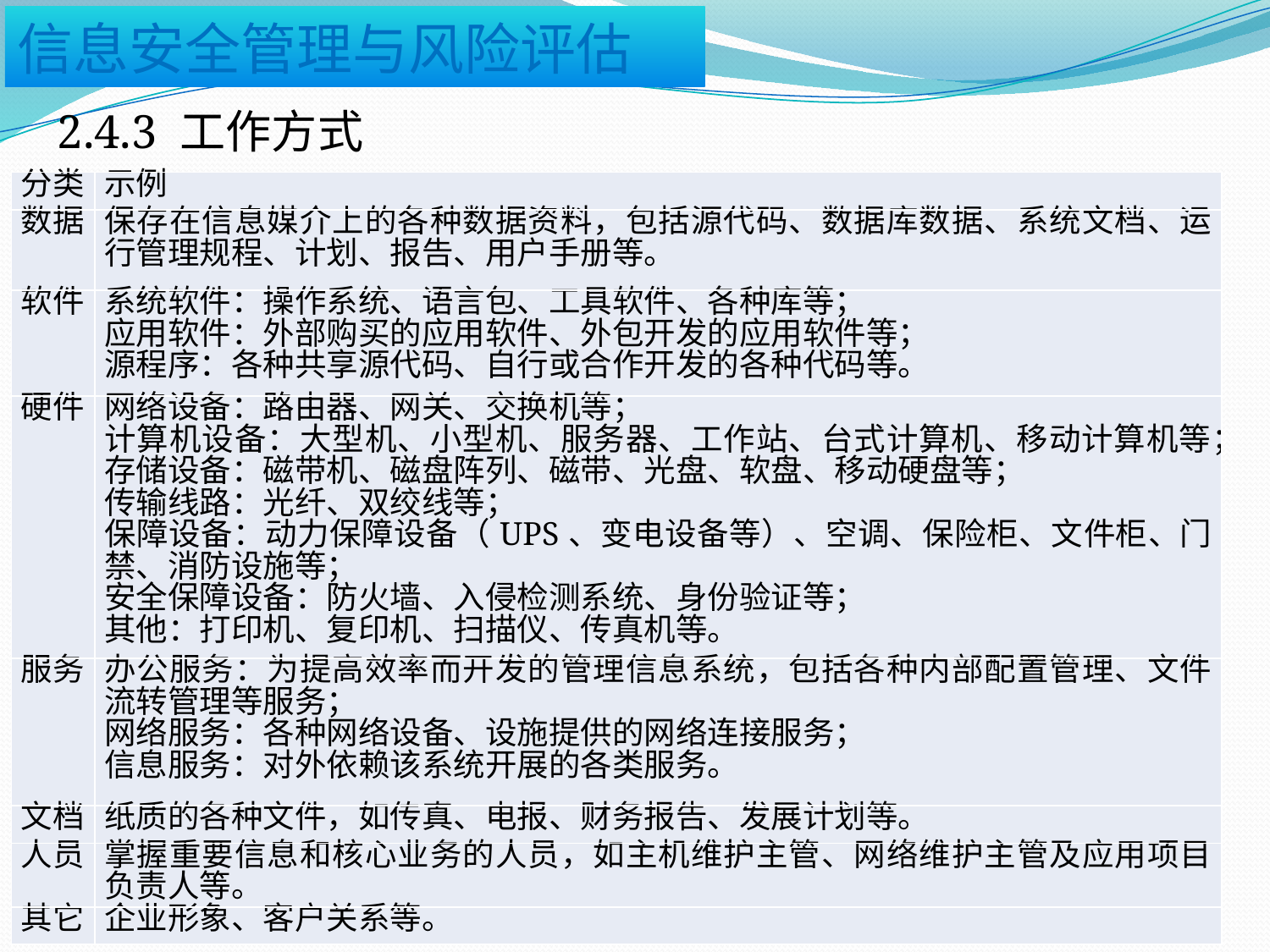

2.4.3 工作方式
| 分类 | 示例 |
| --- | --- |
| 数据 | 保存在信息媒介上的各种数据资料，包括源代码、数据库数据、系统文档、运行管理规程、计划、报告、用户手册等。 |
| 软件 | 系统软件：操作系统、语言包、工具软件、各种库等； 应用软件：外部购买的应用软件、外包开发的应用软件等； 源程序：各种共享源代码、自行或合作开发的各种代码等。 |
| 硬件 | 网络设备：路由器、网关、交换机等； 计算机设备：大型机、小型机、服务器、工作站、台式计算机、移动计算机等； 存储设备：磁带机、磁盘阵列、磁带、光盘、软盘、移动硬盘等； 传输线路：光纤、双绞线等； 保障设备：动力保障设备（UPS、变电设备等）、空调、保险柜、文件柜、门禁、消防设施等； 安全保障设备：防火墙、入侵检测系统、身份验证等； 其他：打印机、复印机、扫描仪、传真机等。 |
| 服务 | 办公服务：为提高效率而开发的管理信息系统，包括各种内部配置管理、文件流转管理等服务； 网络服务：各种网络设备、设施提供的网络连接服务； 信息服务：对外依赖该系统开展的各类服务。 |
| 文档 | 纸质的各种文件，如传真、电报、财务报告、发展计划等。 |
| 人员 | 掌握重要信息和核心业务的人员，如主机维护主管、网络维护主管及应用项目负责人等。 |
| 其它 | 企业形象、客户关系等。 |